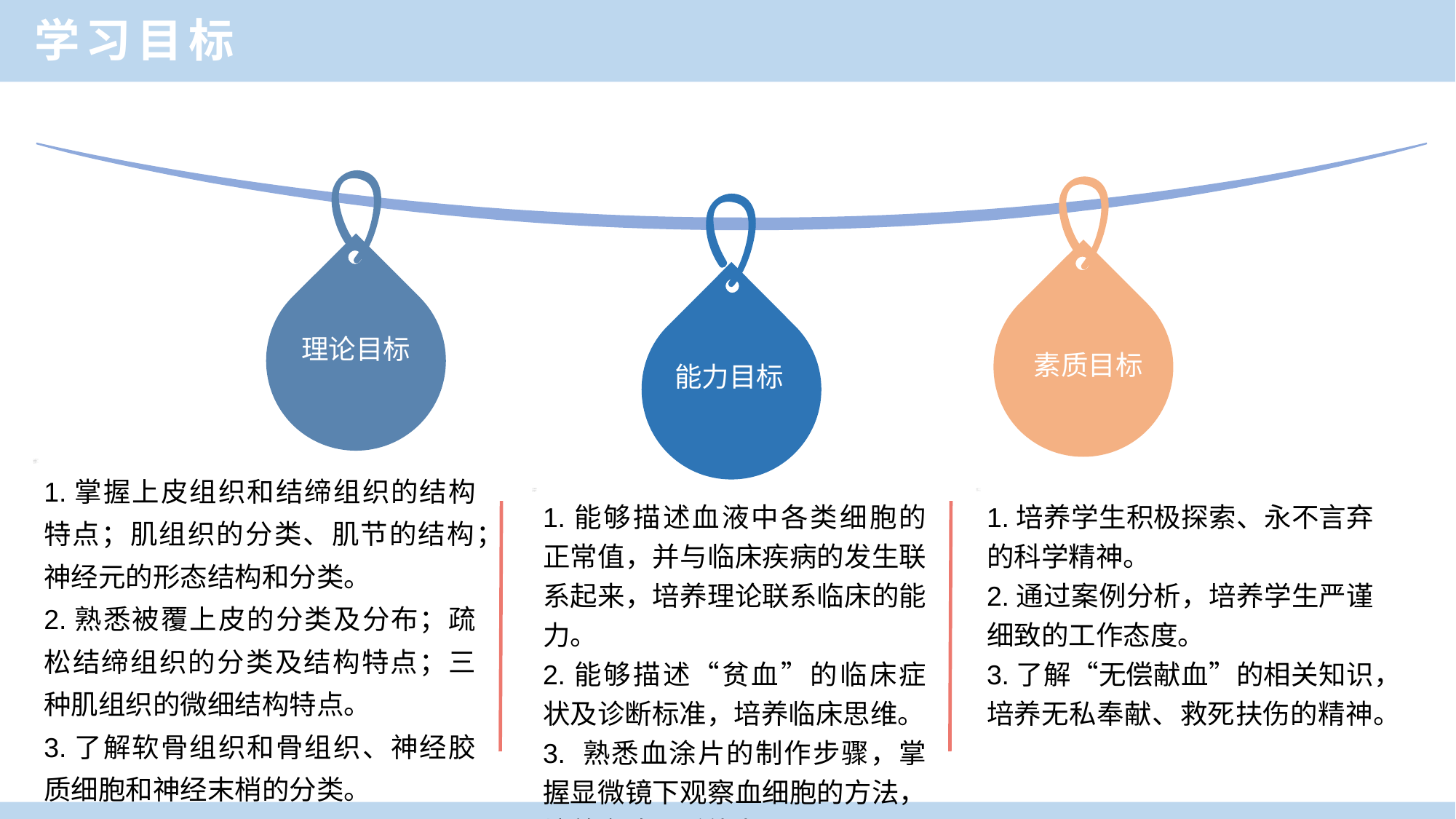

学习目标

理论目标

素质目标

能力目标
1.掌握上皮组织和结缔组织的结构特点；肌组织的分类、肌节的结构；神经元的形态结构和分类。
2.熟悉被覆上皮的分类及分布；疏松结缔组织的分类及结构特点；三种肌组织的微细结构特点。
3.了解软骨组织和骨组织、神经胶质细胞和神经末梢的分类。
1.能够描述血液中各类细胞的正常值，并与临床疾病的发生联系起来，培养理论联系临床的能力。
2.能够描述“贫血”的临床症状及诊断标准，培养临床思维。
3. 熟悉血涂片的制作步骤，掌握显微镜下观察血细胞的方法，培养实践动手能力。
1.培养学生积极探索、永不言弃的科学精神。
2.通过案例分析，培养学生严谨细致的工作态度。
3.了解“无偿献血”的相关知识，培养无私奉献、救死扶伤的精神。